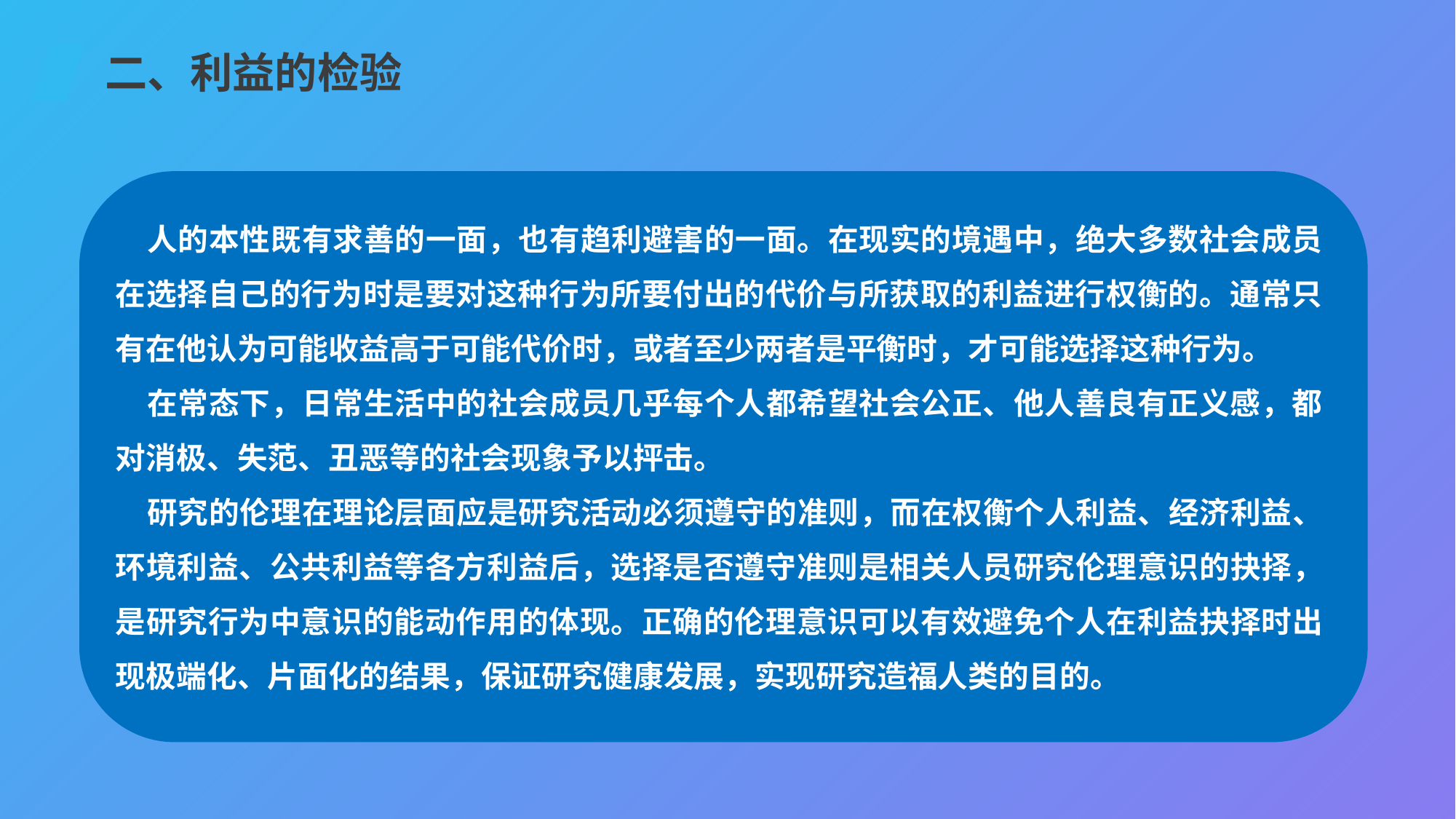

二、利益的检验

人的本性既有求善的一面，也有趋利避害的一面。在现实的境遇中，绝大多数社会成员在选择自己的行为时是要对这种行为所要付出的代价与所获取的利益进行权衡的。通常只有在他认为可能收益高于可能代价时，或者至少两者是平衡时，才可能选择这种行为。
在常态下，日常生活中的社会成员几乎每个人都希望社会公正、他人善良有正义感，都对消极、失范、丑恶等的社会现象予以抨击。
研究的伦理在理论层面应是研究活动必须遵守的准则，而在权衡个人利益、经济利益、环境利益、公共利益等各方利益后，选择是否遵守准则是相关人员研究伦理意识的抉择，是研究行为中意识的能动作用的体现。正确的伦理意识可以有效避免个人在利益抉择时出现极端化、片面化的结果，保证研究健康发展，实现研究造福人类的目的。